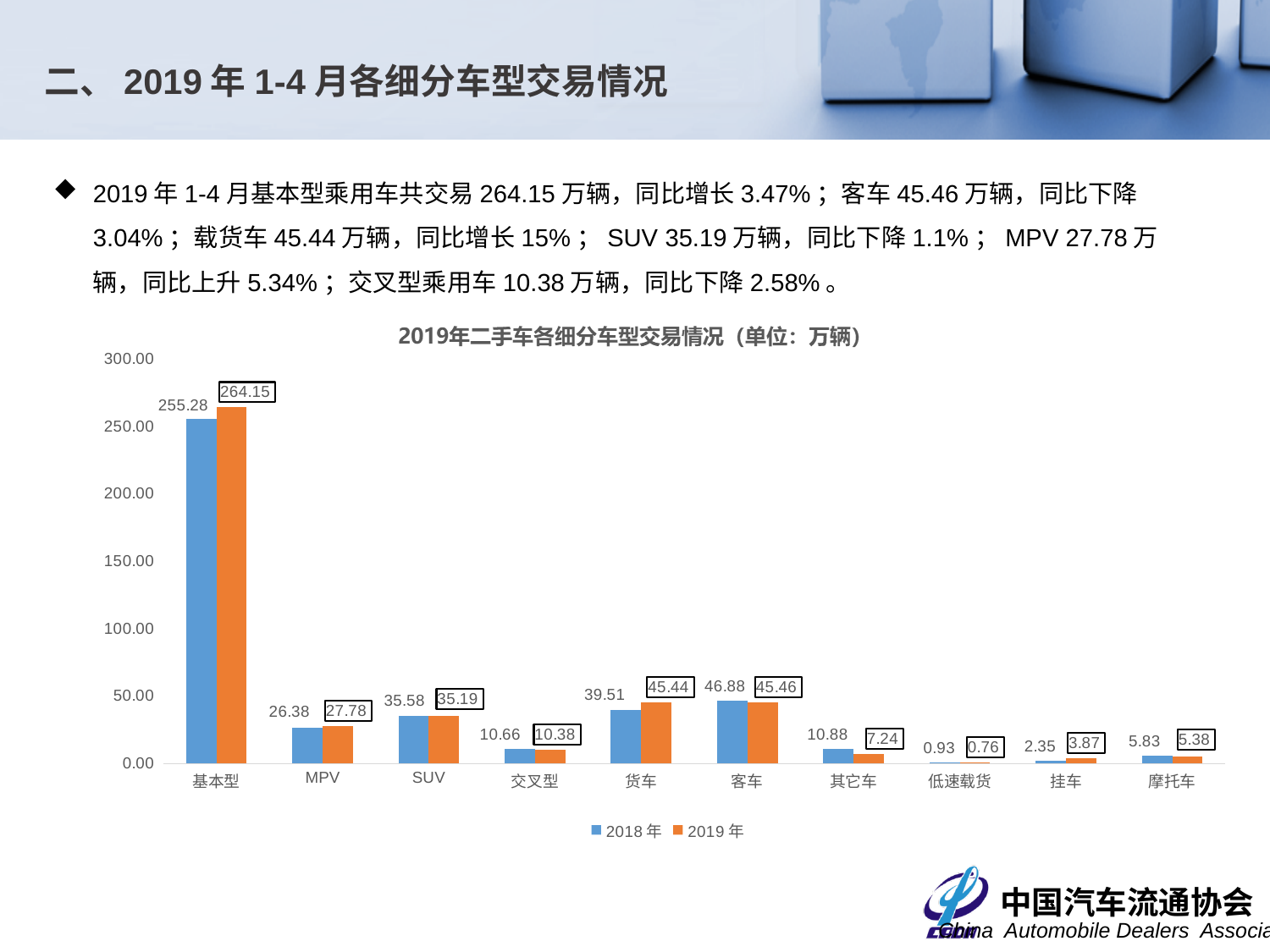

二、2019年1-4月各细分车型交易情况
2019年1-4月基本型乘用车共交易264.15万辆，同比增长3.47%；客车45.46万辆，同比下降3.04%；载货车45.44万辆，同比增长15%；SUV 35.19万辆，同比下降1.1%；MPV 27.78万辆，同比上升5.34%；交叉型乘用车10.38万辆，同比下降2.58%。

### Chart

| Category | 2018年 | 2019年 |
|---|---|---|
| 基本型 | 255.2834 | 264.1483 |
| MPV | 26.3753 | 27.7826 |
| SUV | 35.5842 | 35.1926 |
| 交叉型 | 10.656 | 10.3813 |
| 货车 | 39.5114 | 45.4371 |
| 客车 | 46.8818 | 45.4556 |
| 其它车 | 10.877 | 7.2359 |
| 低速载货 | 0.9274 | 0.7607 |
| 挂车 | 2.3465 | 3.8726 |
| 摩托车 | 5.8295 | 5.3753 |